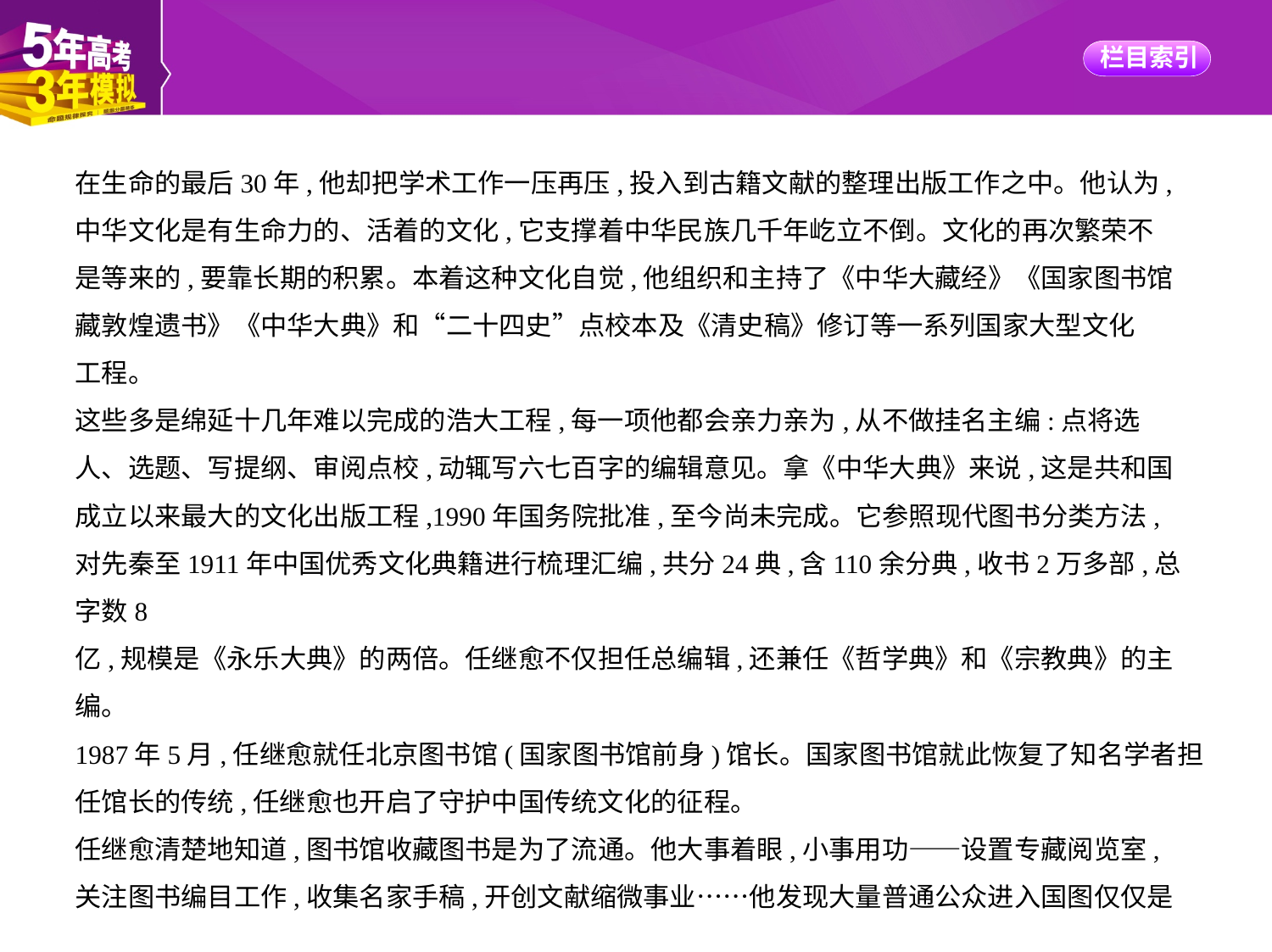

在生命的最后30年,他却把学术工作一压再压,投入到古籍文献的整理出版工作之中。他认为,
中华文化是有生命力的、活着的文化,它支撑着中华民族几千年屹立不倒。文化的再次繁荣不
是等来的,要靠长期的积累。本着这种文化自觉,他组织和主持了《中华大藏经》《国家图书馆
藏敦煌遗书》《中华大典》和“二十四史”点校本及《清史稿》修订等一系列国家大型文化
工程。
这些多是绵延十几年难以完成的浩大工程,每一项他都会亲力亲为,从不做挂名主编:点将选
人、选题、写提纲、审阅点校,动辄写六七百字的编辑意见。拿《中华大典》来说,这是共和国
成立以来最大的文化出版工程,1990年国务院批准,至今尚未完成。它参照现代图书分类方法,
对先秦至1911年中国优秀文化典籍进行梳理汇编,共分24典,含110余分典,收书2万多部,总字数8
亿,规模是《永乐大典》的两倍。任继愈不仅担任总编辑,还兼任《哲学典》和《宗教典》的主
编。
1987年5月,任继愈就任北京图书馆(国家图书馆前身)馆长。国家图书馆就此恢复了知名学者担
任馆长的传统,任继愈也开启了守护中国传统文化的征程。
任继愈清楚地知道,图书馆收藏图书是为了流通。他大事着眼,小事用功——设置专藏阅览室,
关注图书编目工作,收集名家手稿,开创文献缩微事业……他发现大量普通公众进入国图仅仅是